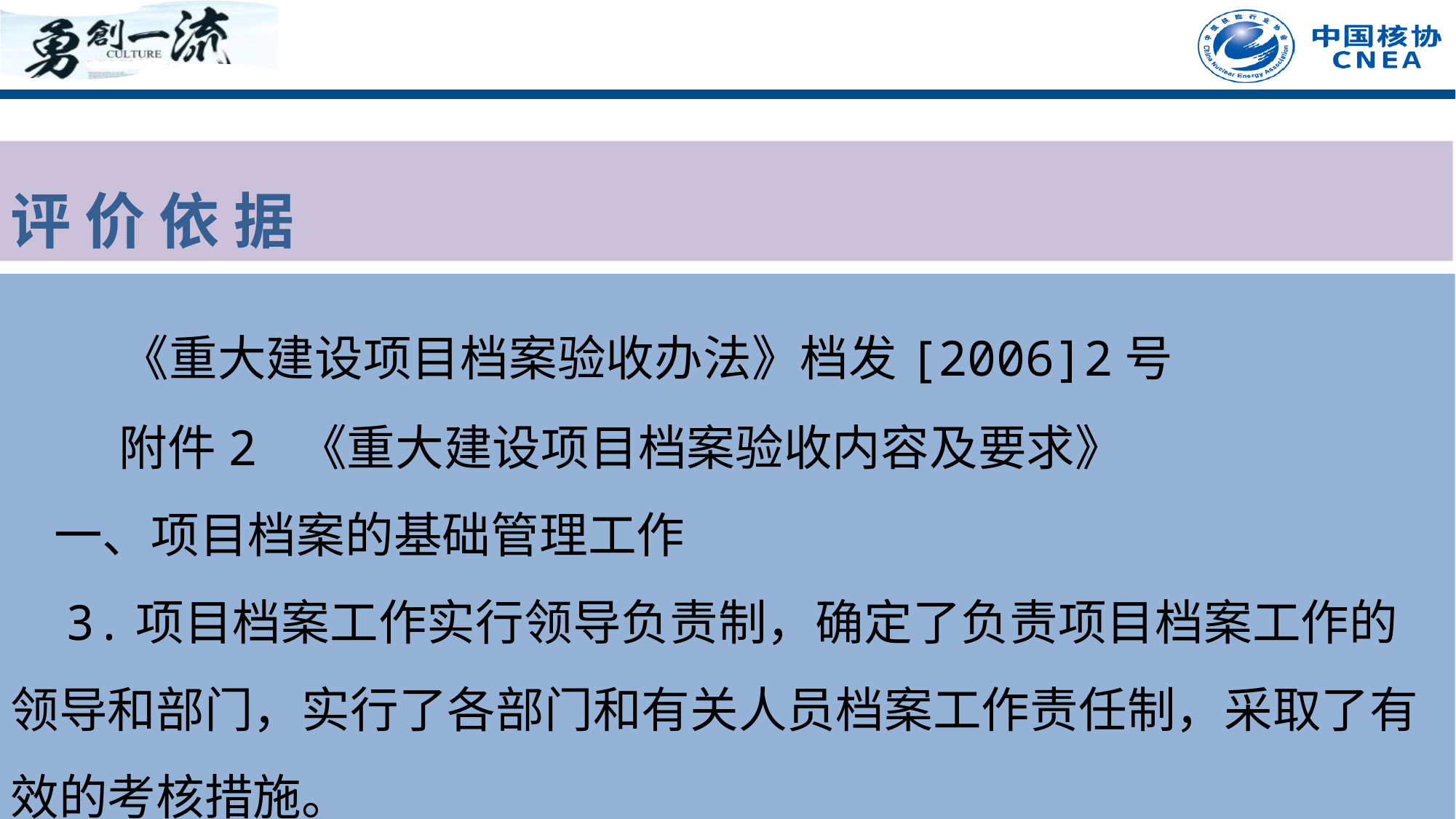

评 价 依 据
       《重大建设项目档案验收办法》档发[2006]2号
          附件2 《重大建设项目档案验收内容及要求》
    一、项目档案的基础管理工作
    3.项目档案工作实行领导负责制，确定了负责项目档案工作的领导和部门，实行了各部门和有关人员档案工作责任制，采取了有效的考核措施。